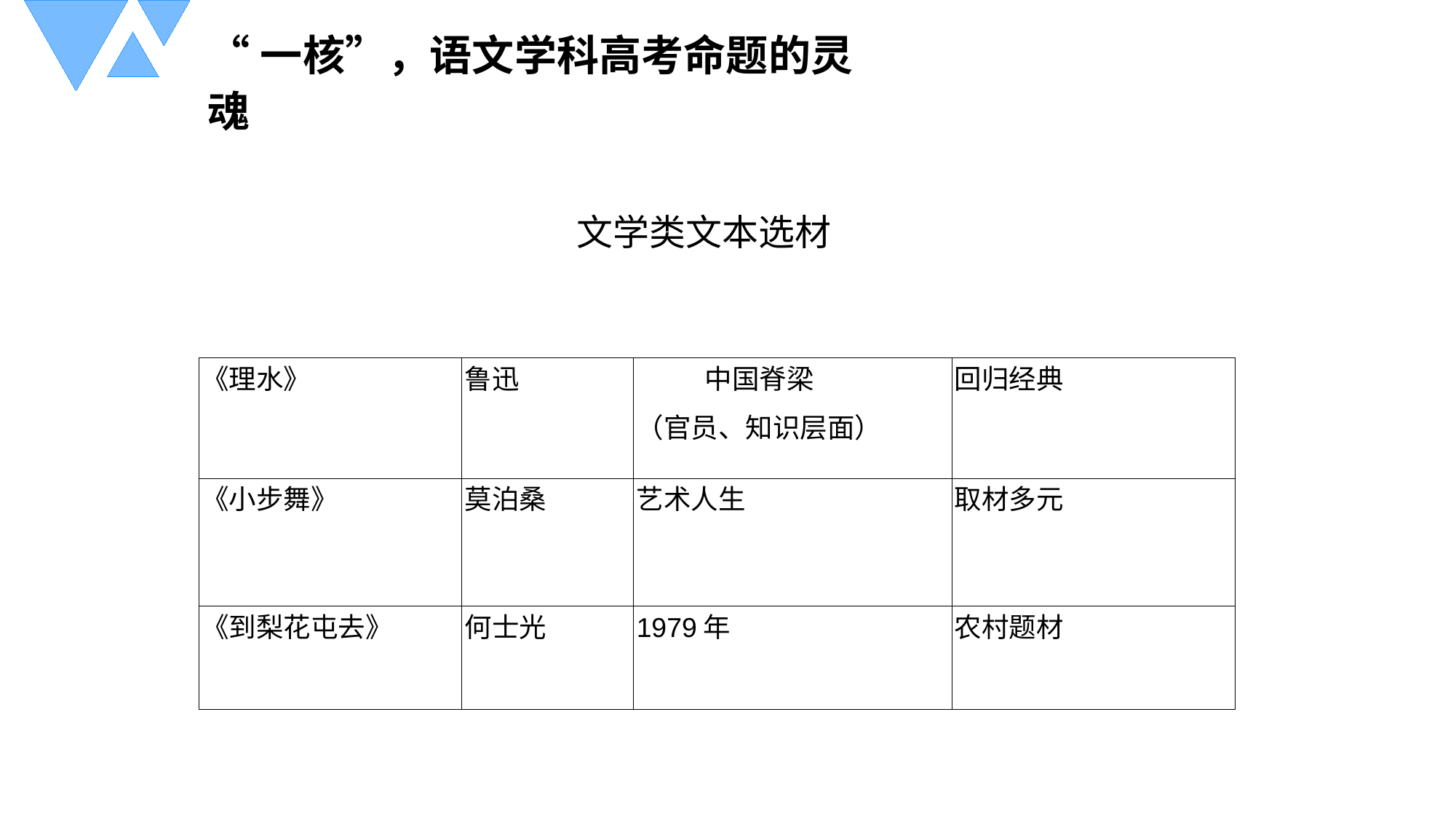

“一核”，语文学科高考命题的灵魂

文学类文本选材
| 《理水》 | 鲁迅 | 中国脊梁 （官员、知识层面） | 回归经典 |
| --- | --- | --- | --- |
| 《小步舞》 | 莫泊桑 | 艺术人生 | 取材多元 |
| 《到梨花屯去》 | 何士光 | 1979年 | 农村题材 |